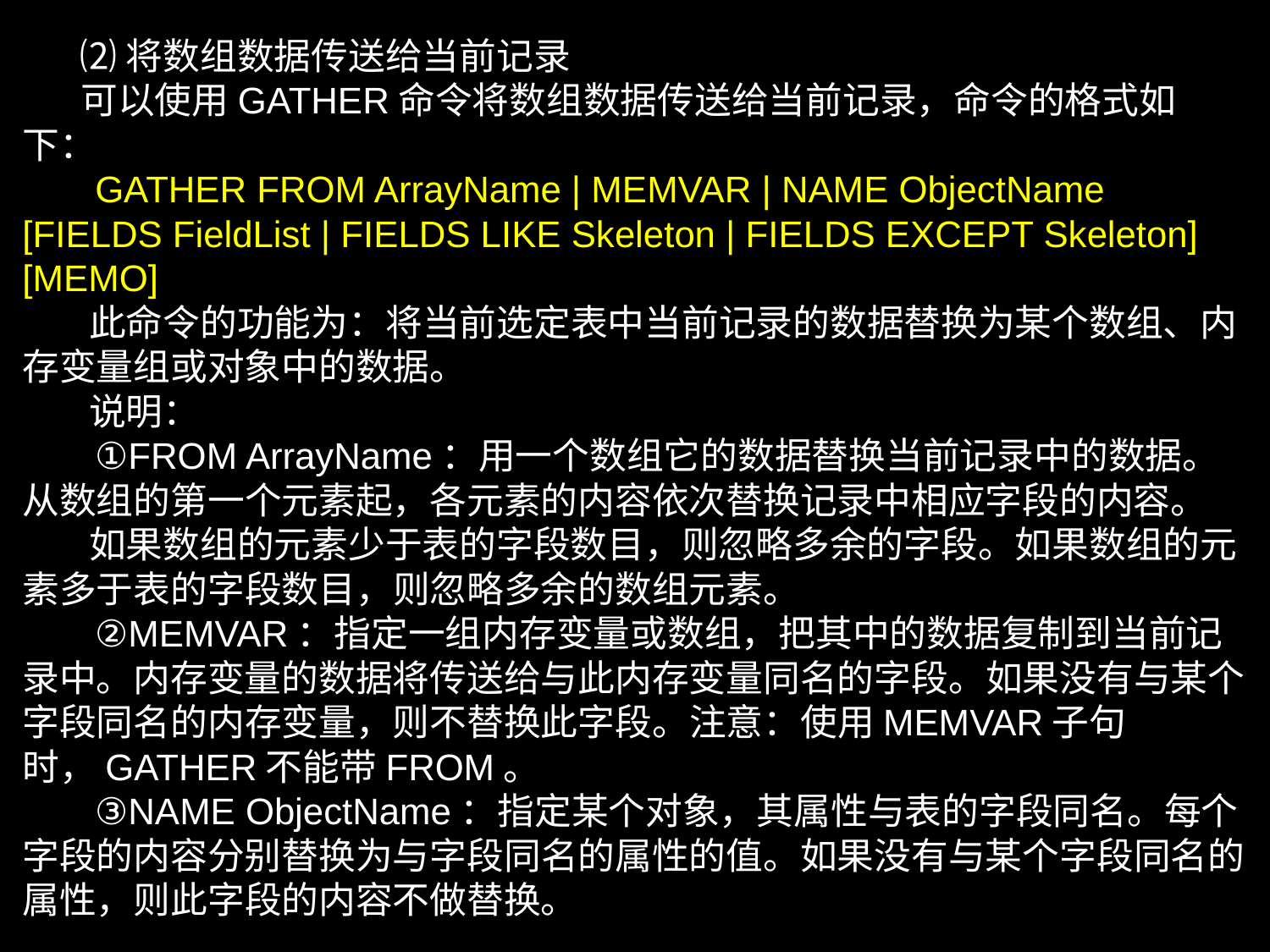

⑵将数组数据传送给当前记录
      可以使用GATHER命令将数组数据传送给当前记录，命令的格式如下：
       GATHER FROM ArrayName | MEMVAR | NAME ObjectName
[FIELDS FieldList | FIELDS LIKE Skeleton | FIELDS EXCEPT Skeleton] [MEMO]
       此命令的功能为：将当前选定表中当前记录的数据替换为某个数组、内存变量组或对象中的数据。
       说明：
       ①FROM ArrayName：用一个数组它的数据替换当前记录中的数据。从数组的第一个元素起，各元素的内容依次替换记录中相应字段的内容。
       如果数组的元素少于表的字段数目，则忽略多余的字段。如果数组的元素多于表的字段数目，则忽略多余的数组元素。
       ②MEMVAR：指定一组内存变量或数组，把其中的数据复制到当前记录中。内存变量的数据将传送给与此内存变量同名的字段。如果没有与某个字段同名的内存变量，则不替换此字段。注意：使用MEMVAR子句时，GATHER不能带FROM。
       ③NAME ObjectName：指定某个对象，其属性与表的字段同名。每个字段的内容分别替换为与字段同名的属性的值。如果没有与某个字段同名的属性，则此字段的内容不做替换。